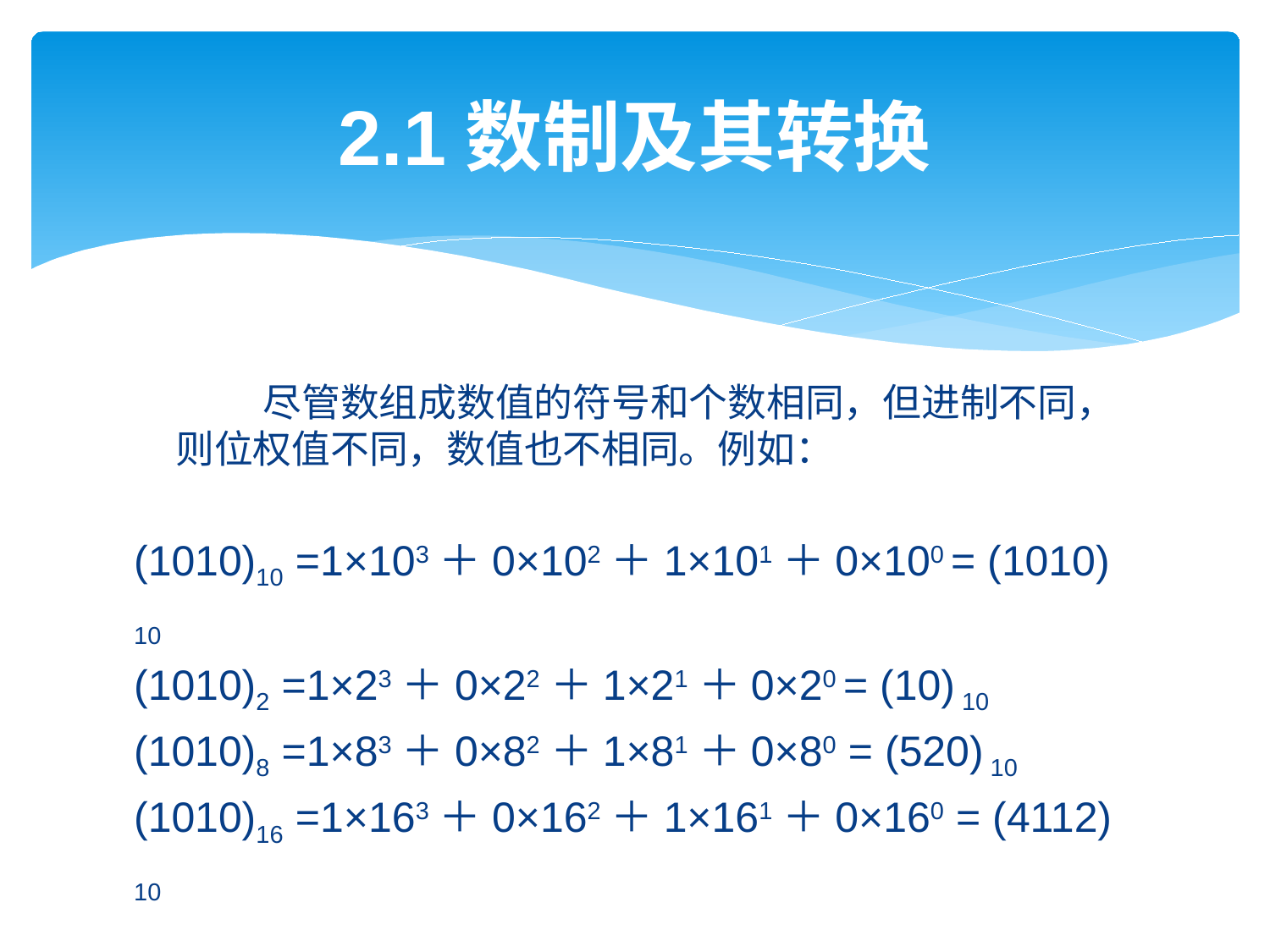

# 2.1数制及其转换
         尽管数组成数值的符号和个数相同，但进制不同，则位权值不同，数值也不相同。例如：

(1010)10 =1×103＋0×102＋1×101＋0×100 = (1010) 10
(1010)2 =1×23＋0×22＋1×21＋0×20 = (10) 10
(1010)8 =1×83＋0×82＋1×81＋0×80 = (520) 10
(1010)16 =1×163＋0×162＋1×161＋0×160 = (4112) 10